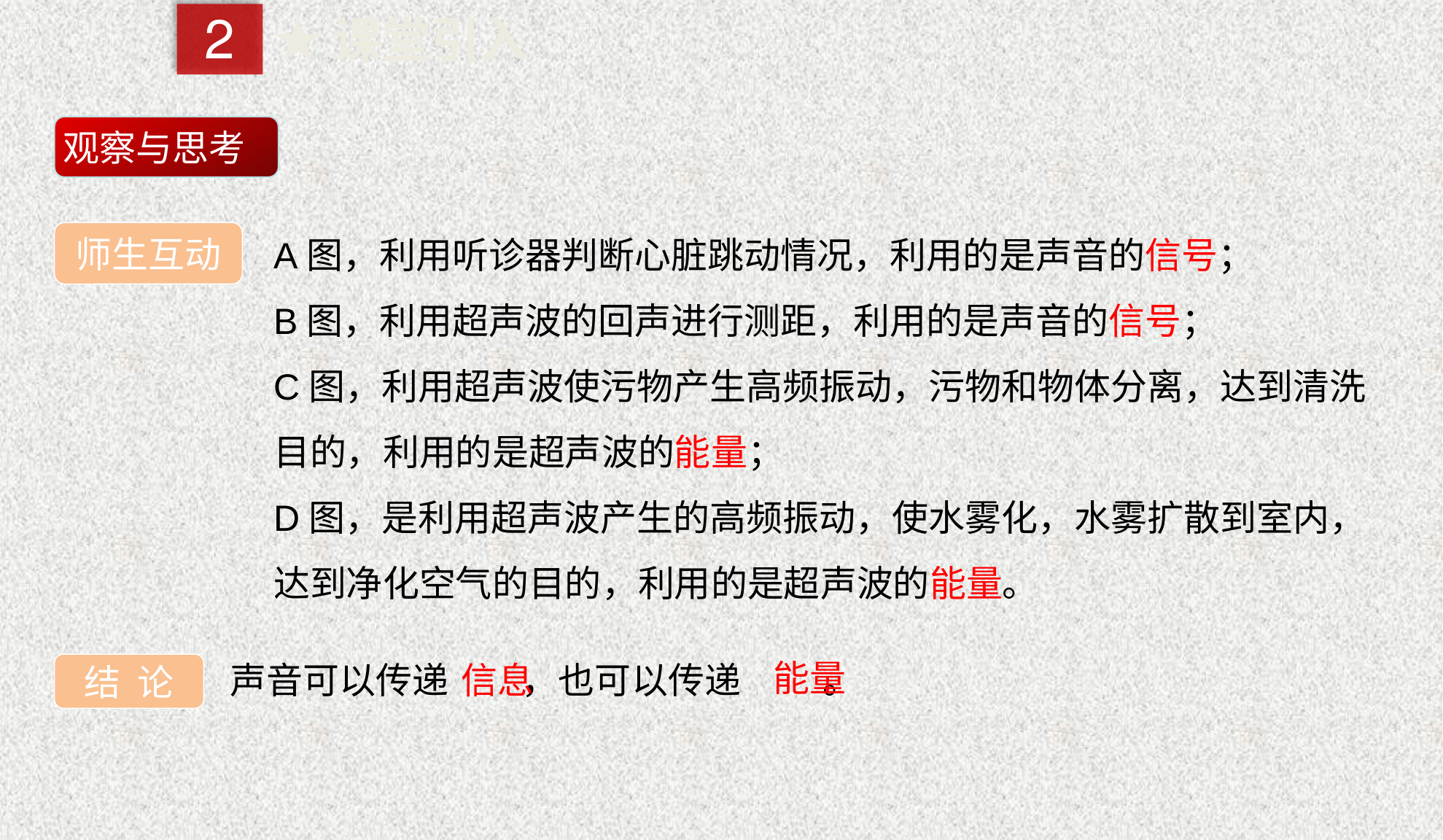

2
★课堂引入
观察与思考
A图，利用听诊器判断心脏跳动情况，利用的是声音的信号；
B图，利用超声波的回声进行测距，利用的是声音的信号；
C图，利用超声波使污物产生高频振动，污物和物体分离，达到清洗目的，利用的是超声波的能量；
D图，是利用超声波产生的高频振动，使水雾化，水雾扩散到室内，达到净化空气的目的，利用的是超声波的能量。
师生互动
能量
声音可以传递         ，也可以传递          。
信息
结  论